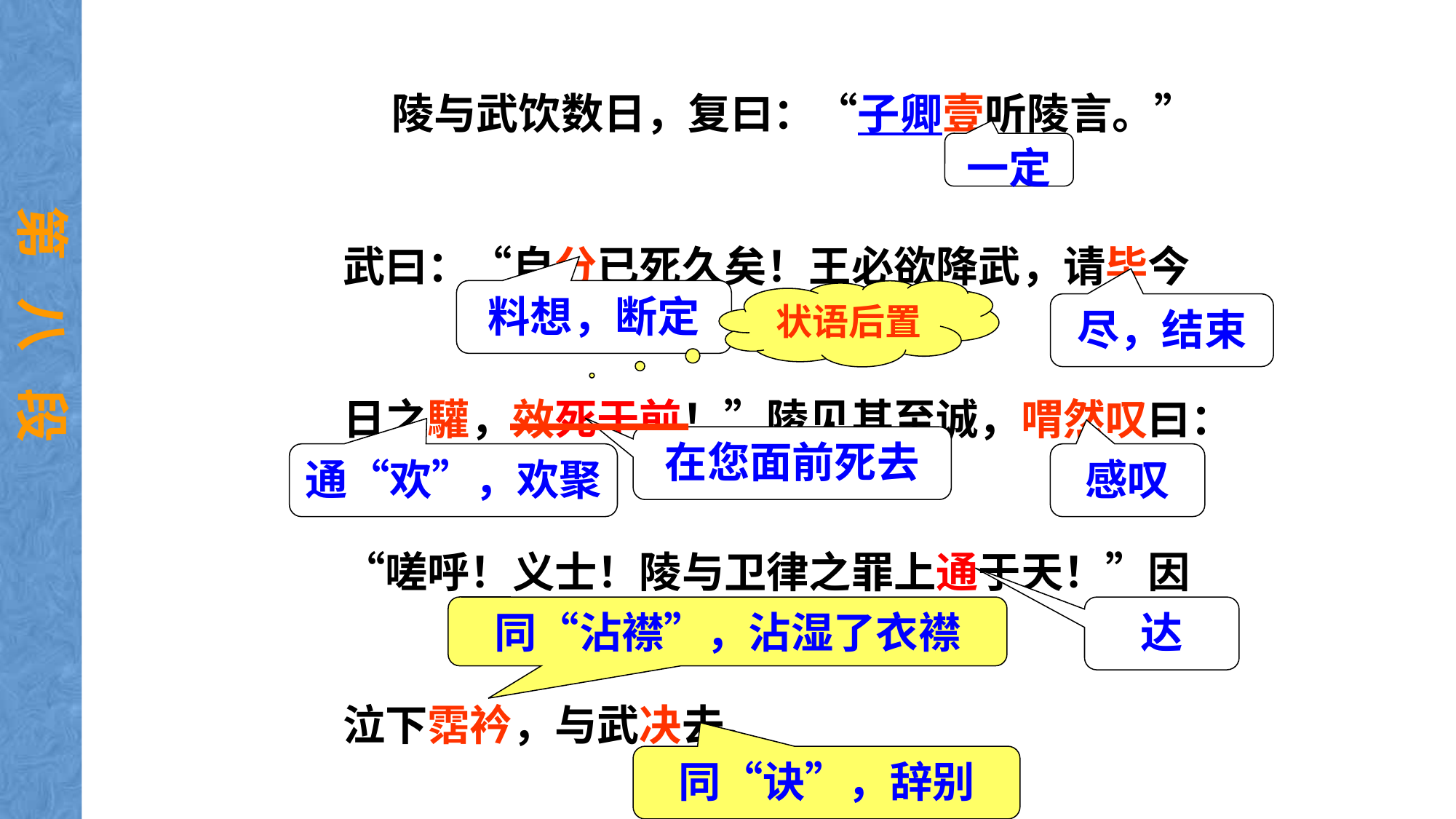

陵与武饮数日，复曰：“子卿壹听陵言。”武曰：“自分已死久矣！王必欲降武，请毕今日之驩，效死于前！”陵见其至诚，喟然叹曰：“嗟呼！义士！陵与卫律之罪上通于天！”因泣下霑衿，与武决去。
一定
第   八   段
料想，断定
状语后置
尽，结束

在您面前死去
通“欢”，欢聚
感叹
同“沾襟”，沾湿了衣襟
达
同“诀”，辞别